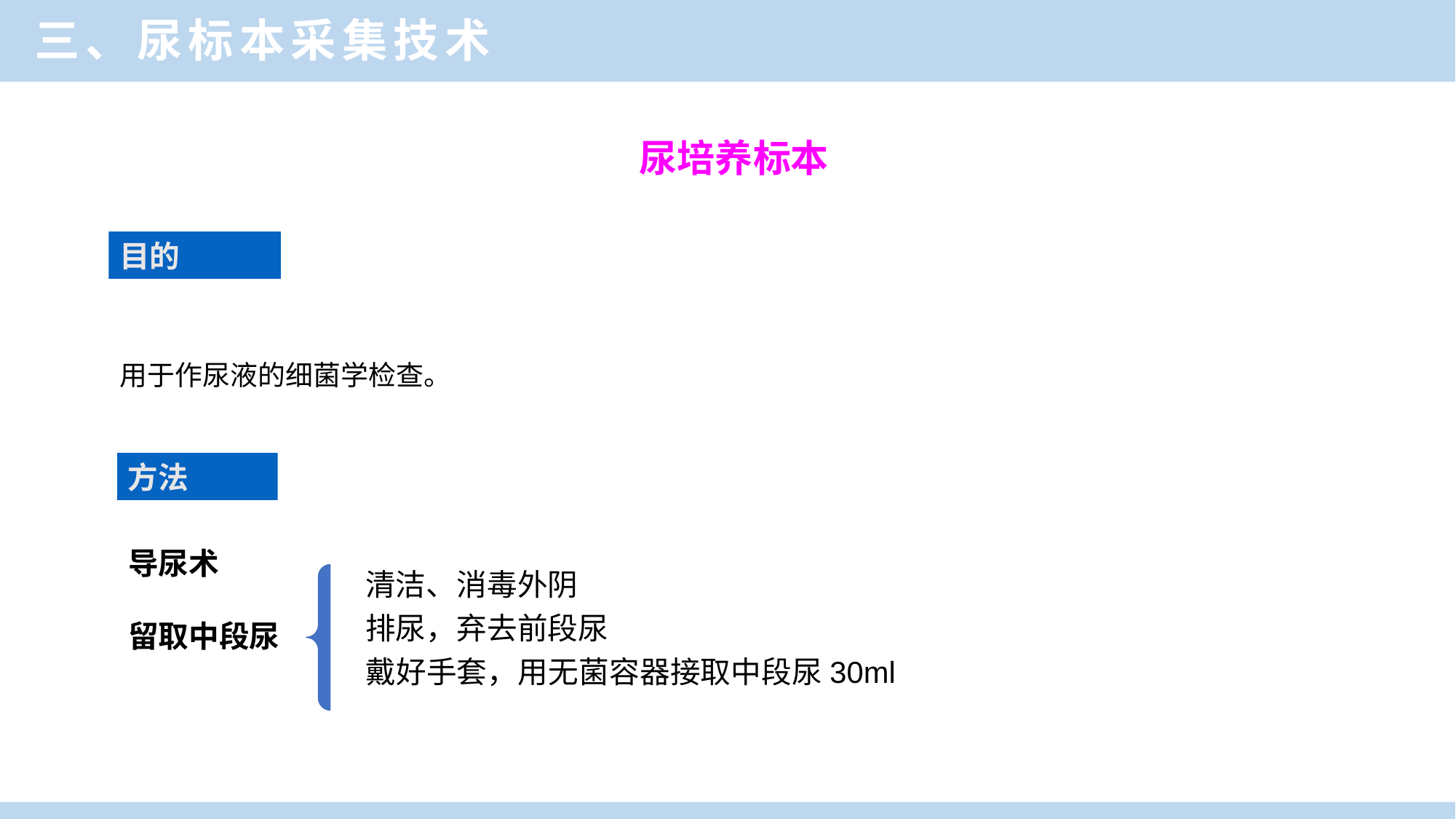

三、尿标本采集技术
尿培养标本

目的

用于作尿液的细菌学检查。

方法
导尿术

留取中段尿法
清洁、消毒外阴
排尿，弃去前段尿
戴好手套，用无菌容器接取中段尿30ml